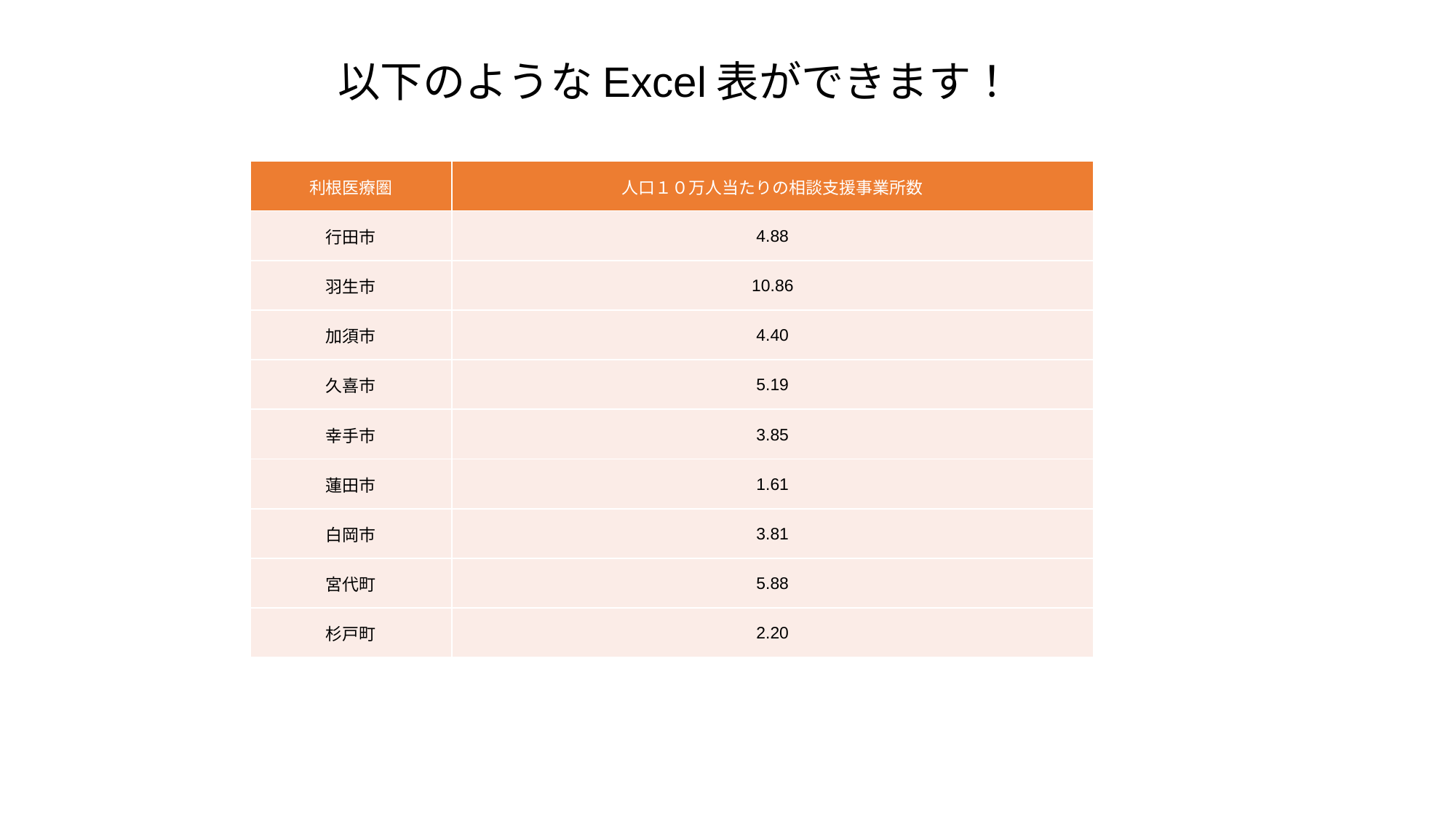

以下のようなExcel表ができます！
| 利根医療圏 | 人口１０万人当たりの相談支援事業所数 |
| --- | --- |
| 行田市 | 4.88 |
| 羽生市 | 10.86 |
| 加須市 | 4.40 |
| 久喜市 | 5.19 |
| 幸手市 | 3.85 |
| 蓮田市 | 1.61 |
| 白岡市 | 3.81 |
| 宮代町 | 5.88 |
| 杉戸町 | 2.20 |